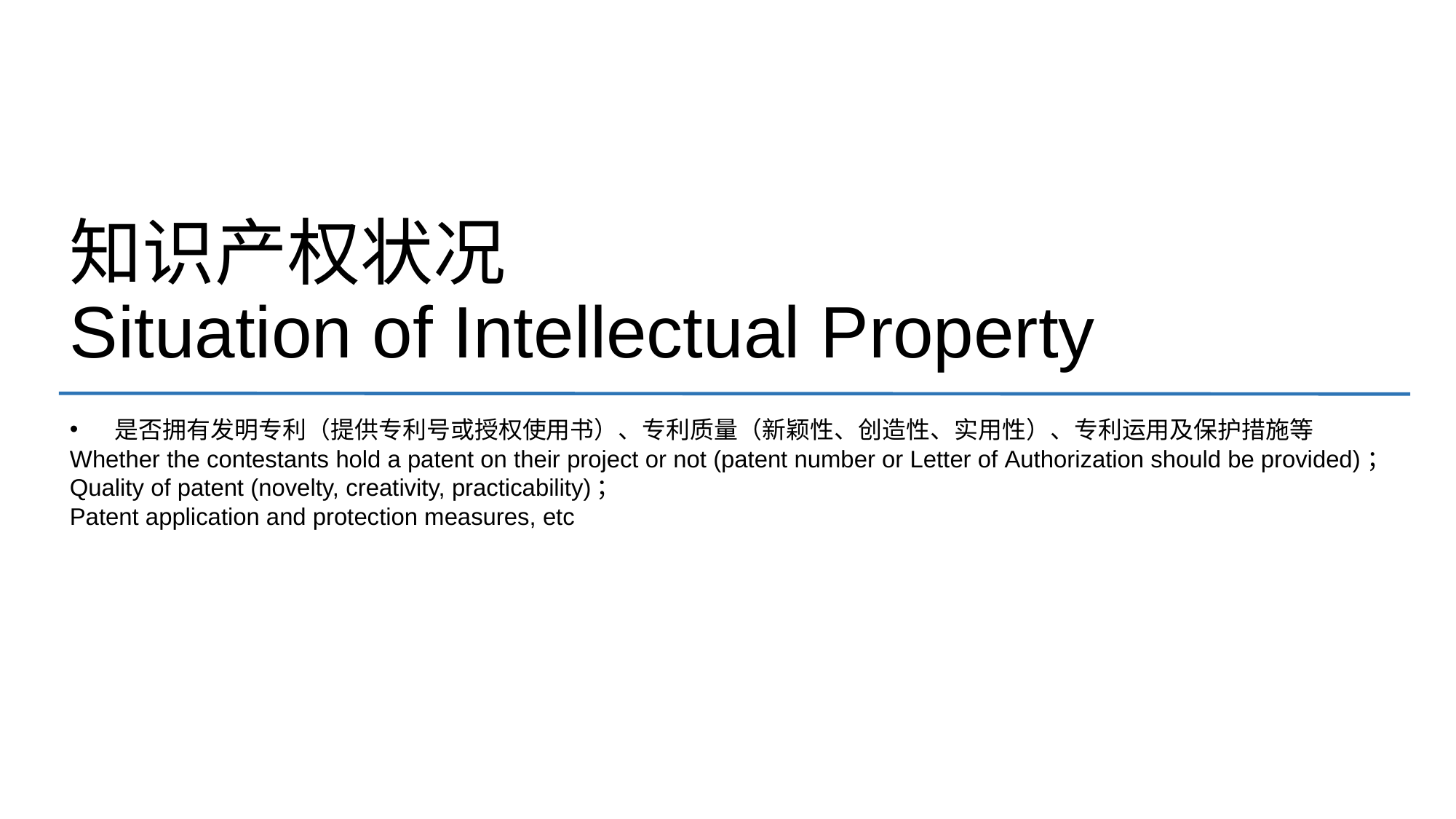

知识产权状况
Situation of Intellectual Property
是否拥有发明专利（提供专利号或授权使用书）、专利质量（新颖性、创造性、实用性）、专利运用及保护措施等
Whether the contestants hold a patent on their project or not (patent number or Letter of Authorization should be provided)；
Quality of patent (novelty, creativity, practicability)；
Patent application and protection measures, etc